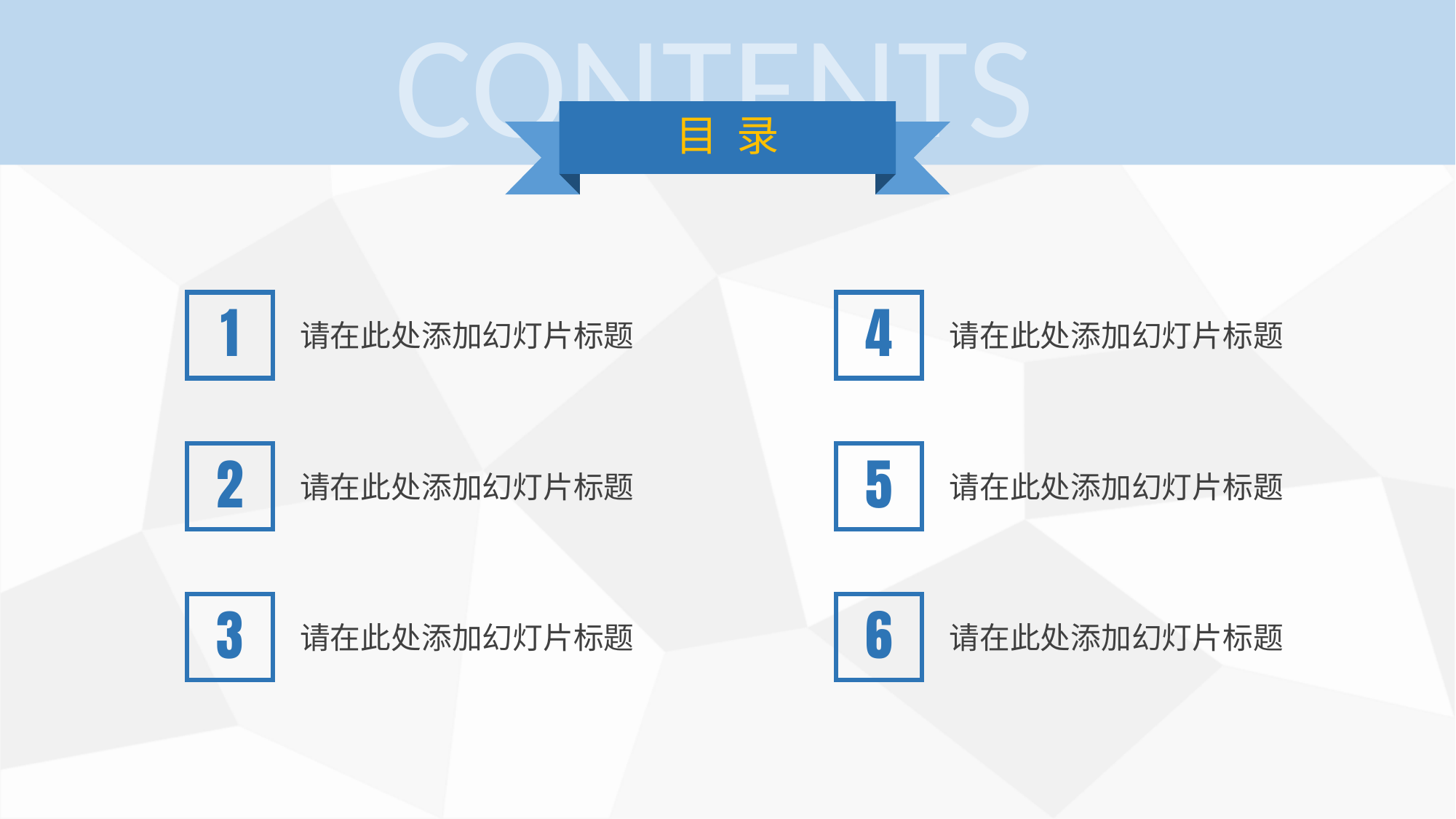

CONTENTS

目  录

1

4
 请在此处添加幻灯片标题
 请在此处添加幻灯片标题

2

5
 请在此处添加幻灯片标题
 请在此处添加幻灯片标题

3

6
 请在此处添加幻灯片标题
 请在此处添加幻灯片标题